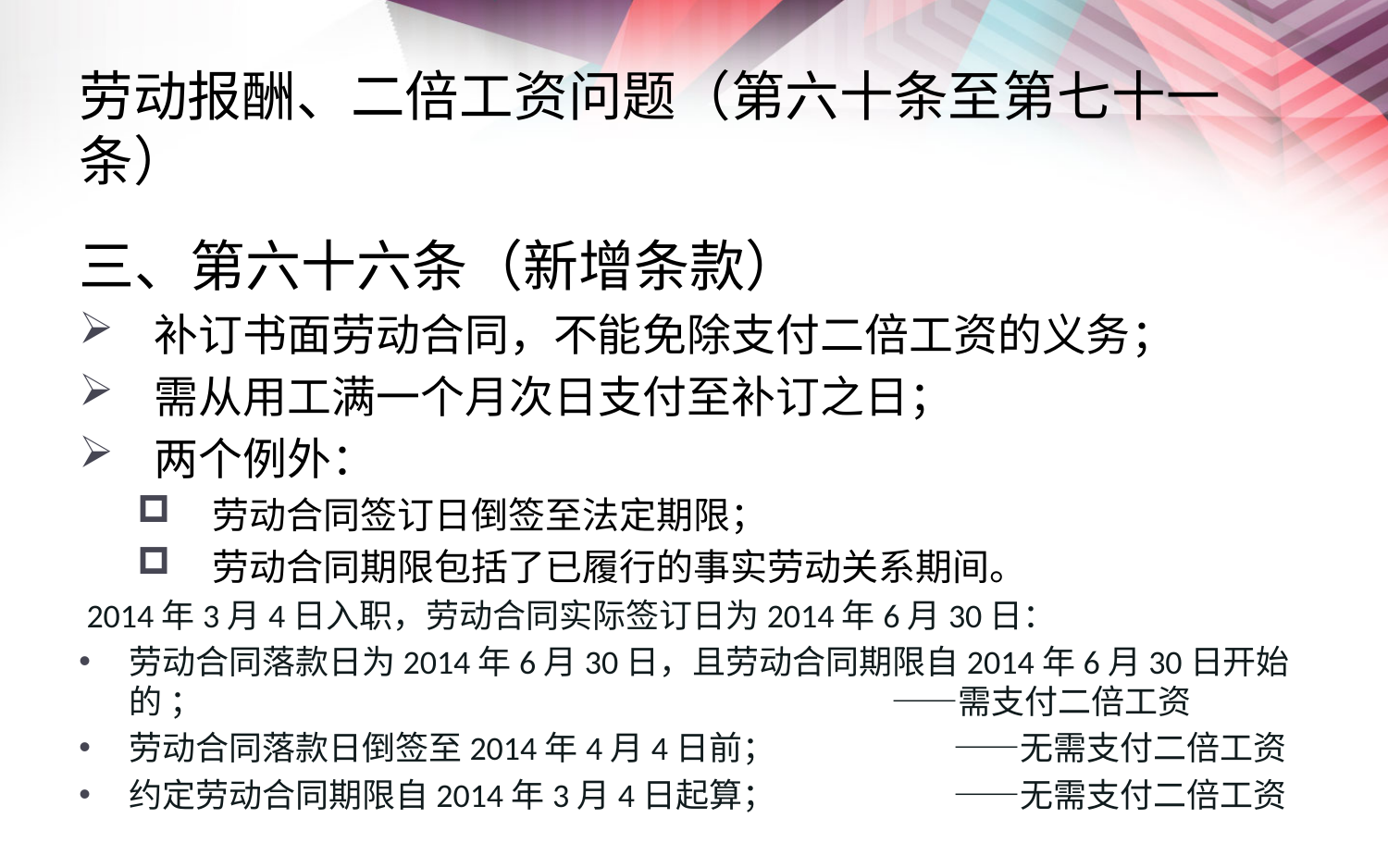

# 劳动报酬、二倍工资问题（第六十条至第七十一条）
三、第六十六条（新增条款）
补订书面劳动合同，不能免除支付二倍工资的义务；
需从用工满一个月次日支付至补订之日；
两个例外：
劳动合同签订日倒签至法定期限；
劳动合同期限包括了已履行的事实劳动关系期间。
 2014年3月4日入职，劳动合同实际签订日为2014年6月30日：
劳动合同落款日为2014年6月30日，且劳动合同期限自2014年6月30日开始的 ；                                                                                             ——需支付二倍工资
劳动合同落款日倒签至2014年4月4日前；                        ——无需支付二倍工资
约定劳动合同期限自2014年3月4日起算；                        ——无需支付二倍工资